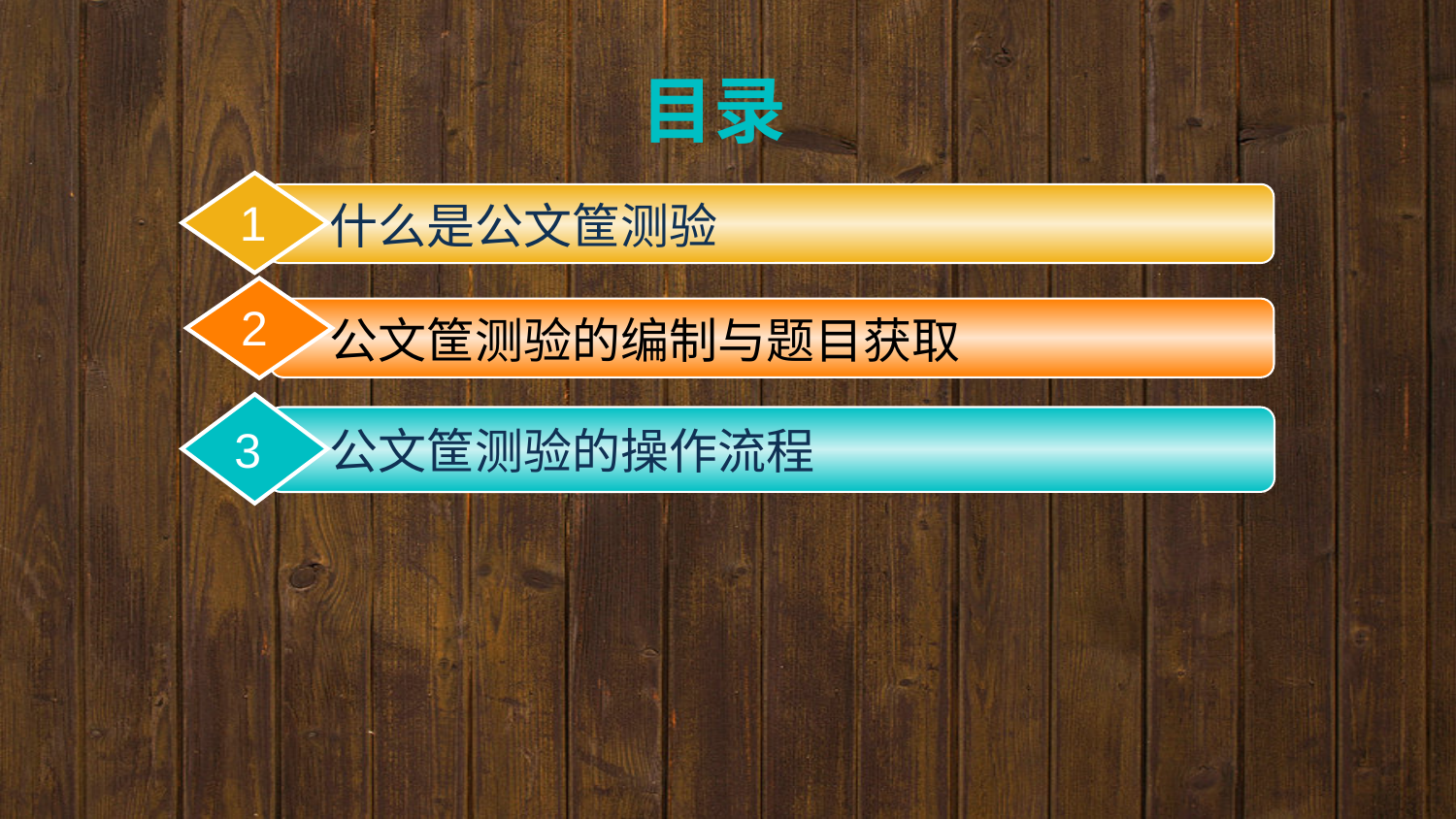

目录

1
什么是公文筐测验

2
2

公文筐测验的编制与题目获取

3
公文筐测验的操作流程